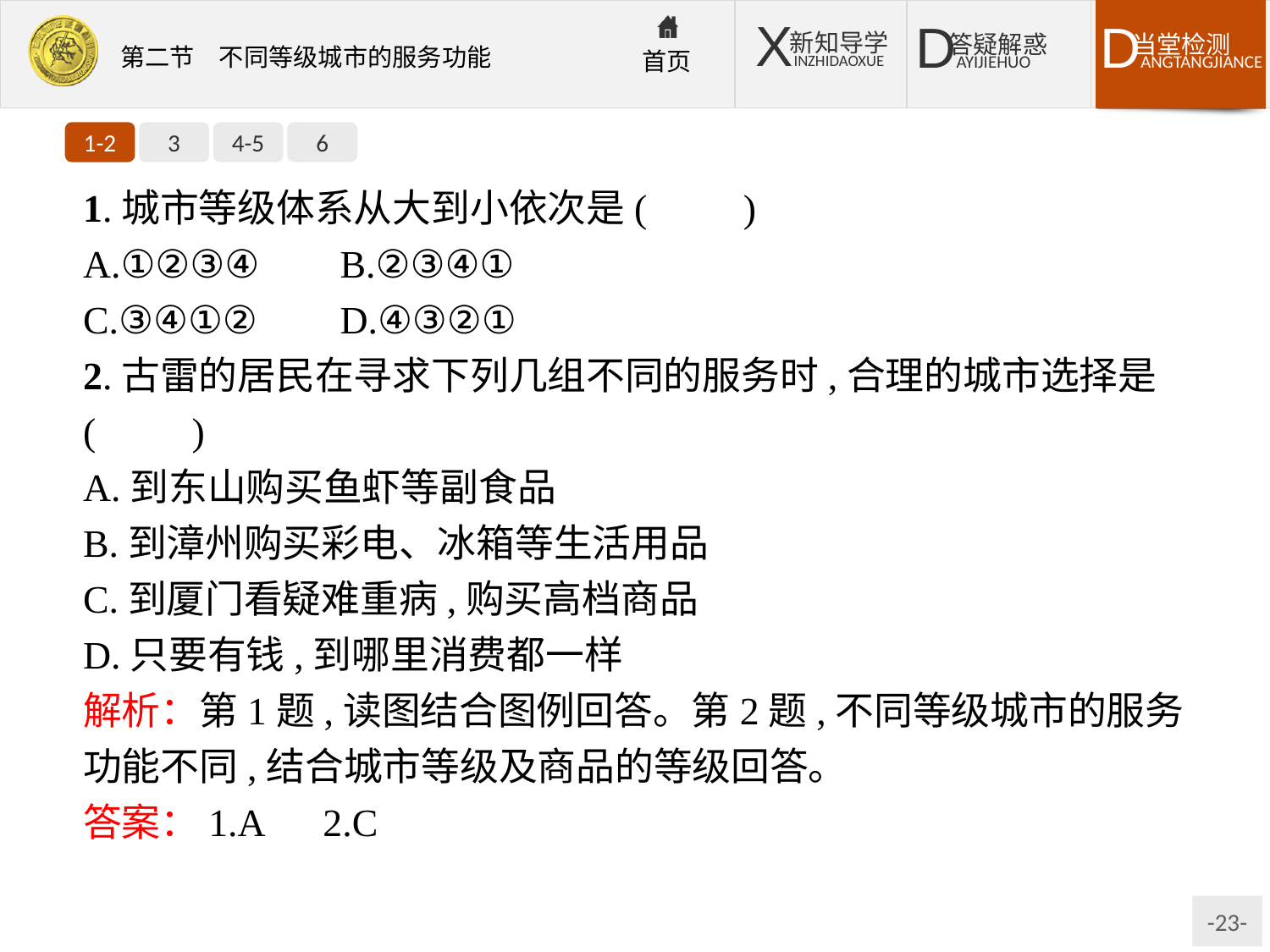

1-2
3
4-5
6
1.城市等级体系从大到小依次是(　　)
A.①②③④	B.②③④①
C.③④①②	D.④③②①
2.古雷的居民在寻求下列几组不同的服务时,合理的城市选择是(　　)
A.到东山购买鱼虾等副食品
B.到漳州购买彩电、冰箱等生活用品
C.到厦门看疑难重病,购买高档商品
D.只要有钱,到哪里消费都一样
解析：第1题,读图结合图例回答。第2题,不同等级城市的服务功能不同,结合城市等级及商品的等级回答。
答案：1.A　2.C